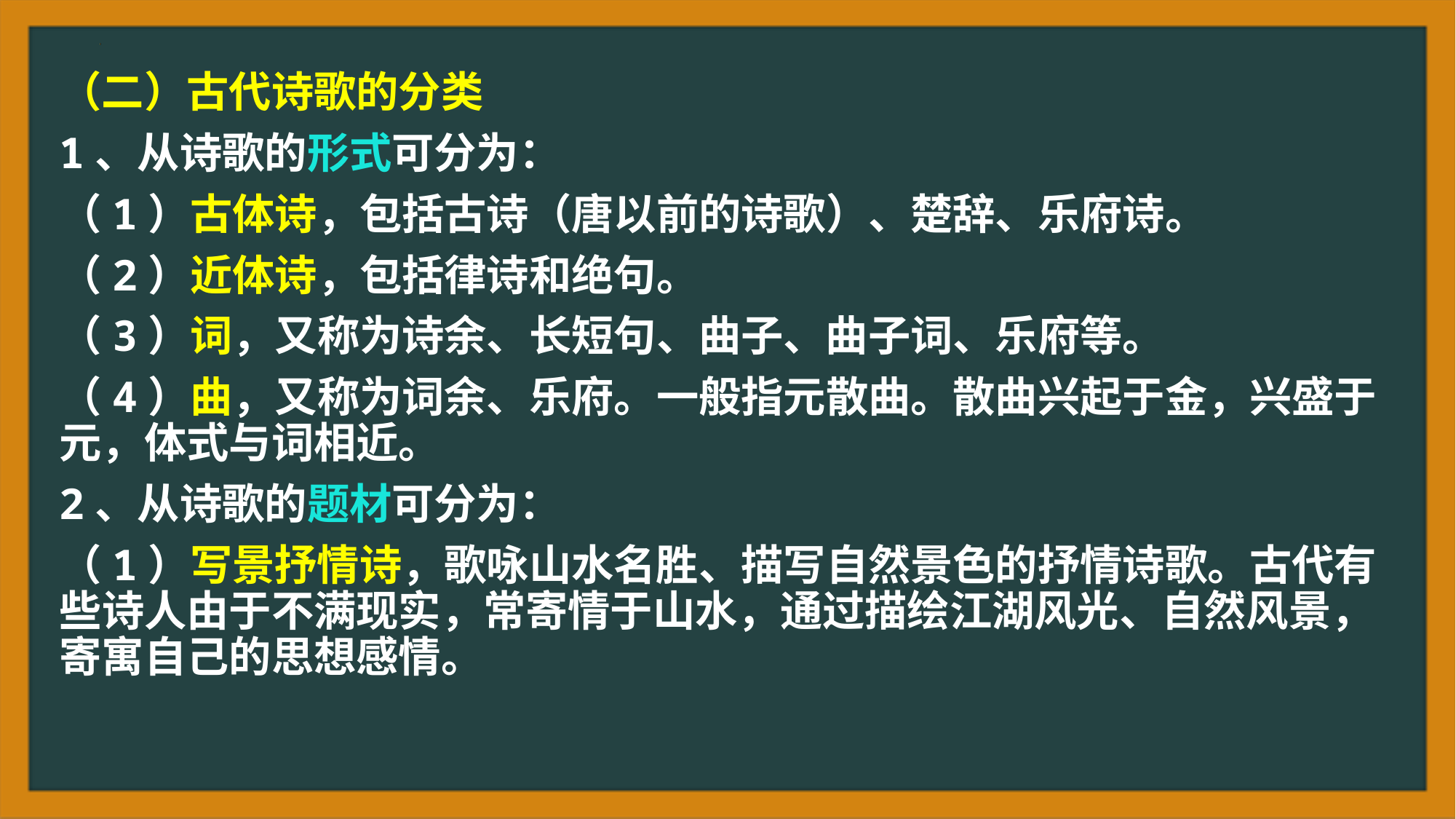

（二）古代诗歌的分类
1、从诗歌的形式可分为：
（1）古体诗，包括古诗（唐以前的诗歌）、楚辞、乐府诗。
（2）近体诗，包括律诗和绝句。
（3）词，又称为诗余、长短句、曲子、曲子词、乐府等。
（4）曲，又称为词余、乐府。一般指元散曲。散曲兴起于金，兴盛于元，体式与词相近。
2、从诗歌的题材可分为：
（1）写景抒情诗，歌咏山水名胜、描写自然景色的抒情诗歌。古代有些诗人由于不满现实，常寄情于山水，通过描绘江湖风光、自然风景，寄寓自己的思想感情。